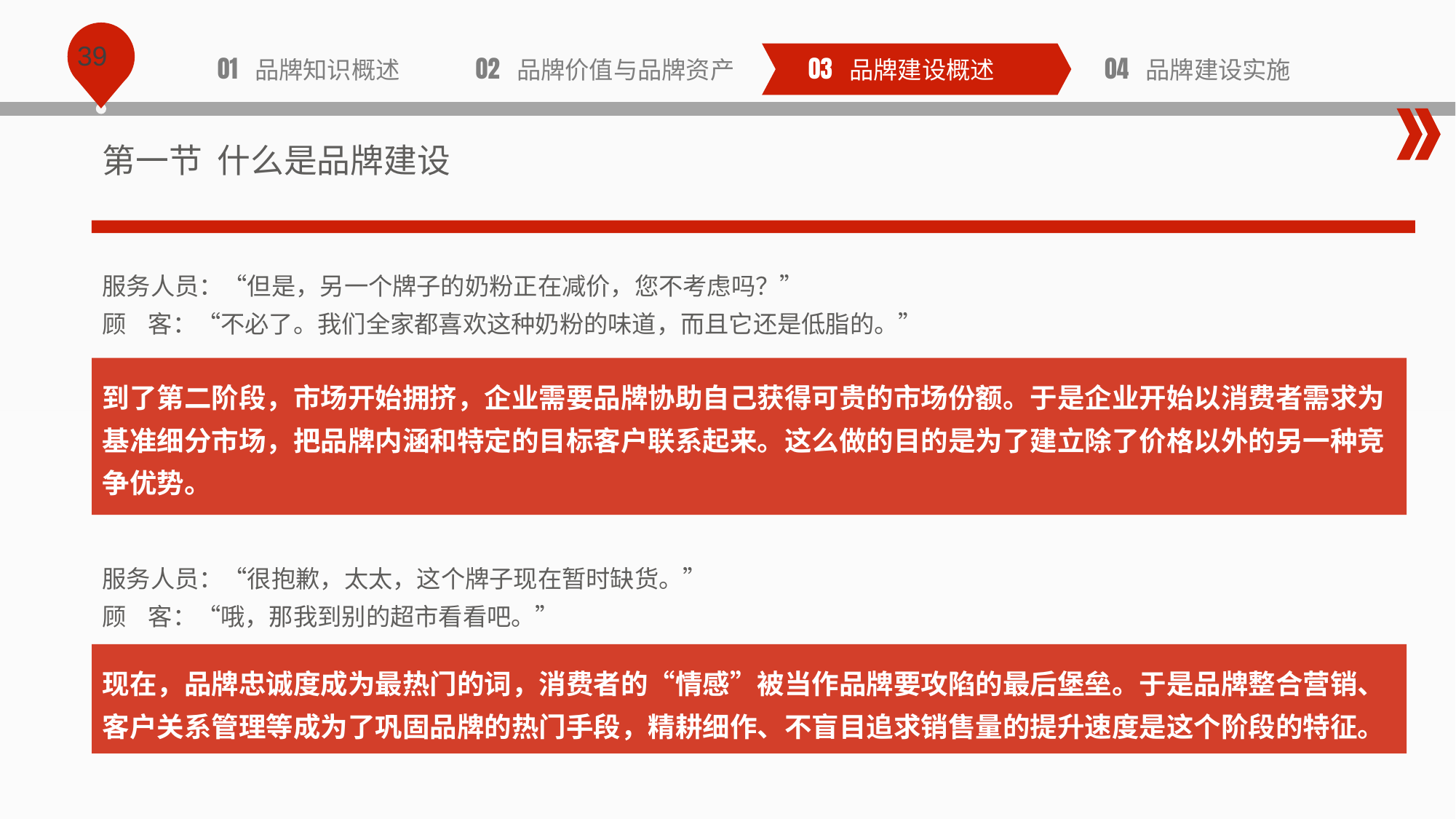

01  品牌知识概述
02  品牌价值与品牌资产
03  品牌建设概述
04  品牌建设实施
第一节  什么是品牌建设

服务人员：“但是，另一个牌子的奶粉正在减价，您不考虑吗？”
顾    客：“不必了。我们全家都喜欢这种奶粉的味道，而且它还是低脂的。”

到了第二阶段，市场开始拥挤，企业需要品牌协助自己获得可贵的市场份额。于是企业开始以消费者需求为基准细分市场，把品牌内涵和特定的目标客户联系起来。这么做的目的是为了建立除了价格以外的另一种竞争优势。
服务人员：“很抱歉，太太，这个牌子现在暂时缺货。”
顾    客：“哦，那我到别的超市看看吧。”

现在，品牌忠诚度成为最热门的词，消费者的“情感”被当作品牌要攻陷的最后堡垒。于是品牌整合营销、客户关系管理等成为了巩固品牌的热门手段，精耕细作、不盲目追求销售量的提升速度是这个阶段的特征。